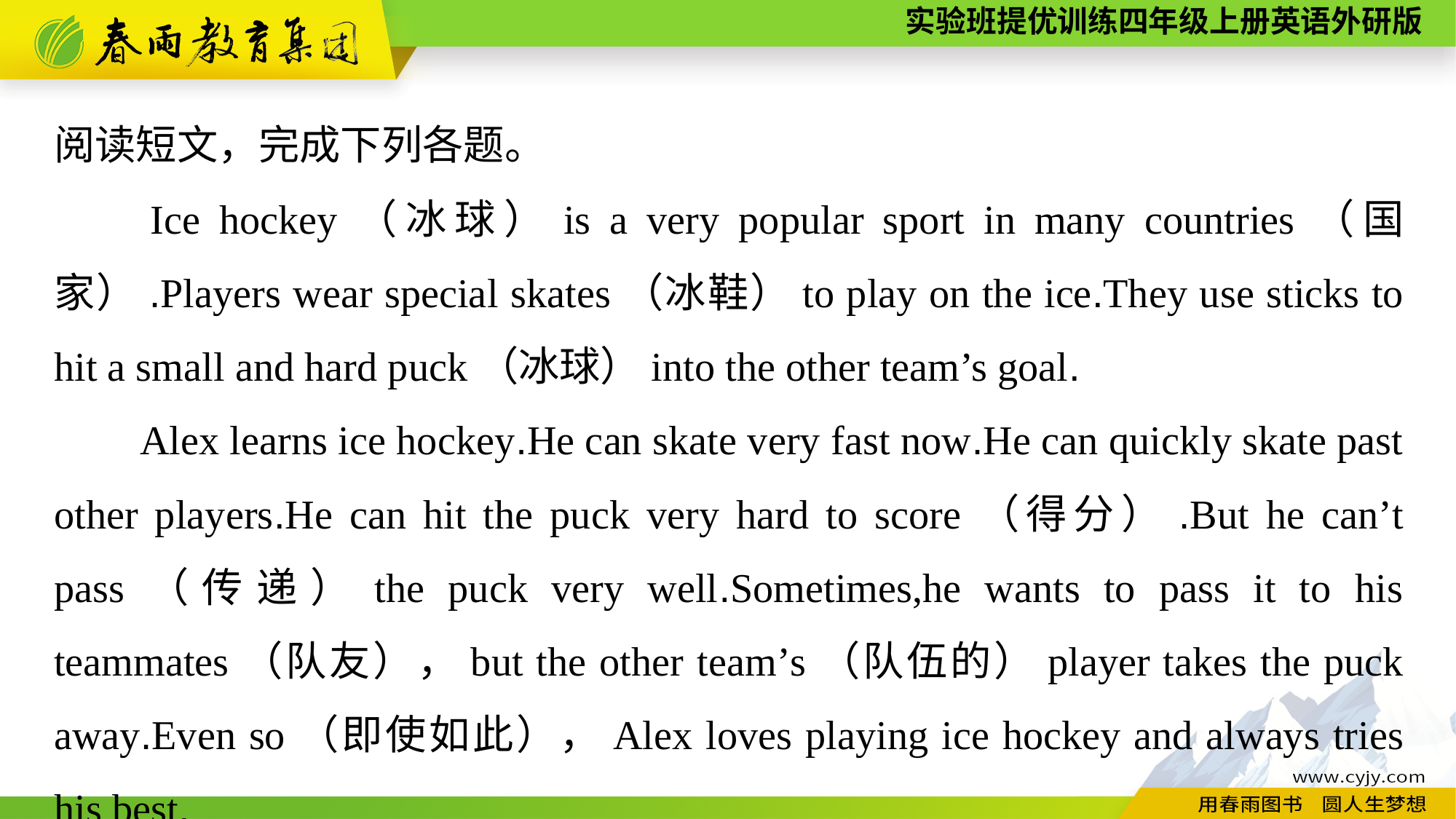

阅读短文，完成下列各题。
Ice hockey（冰球）is a very popular sport in many countries（国家）.Players wear special skates（冰鞋）to play on the ice.They use sticks to hit a small and hard puck（冰球）into the other team’s goal.
Alex learns ice hockey.He can skate very fast now.He can quickly skate past other players.He can hit the puck very hard to score（得分）.But he can’t pass（传递）the puck very well.Sometimes,he wants to pass it to his teammates（队友），but the other team’s（队伍的）player takes the puck away.Even so（即使如此），Alex loves playing ice hockey and always tries his best.